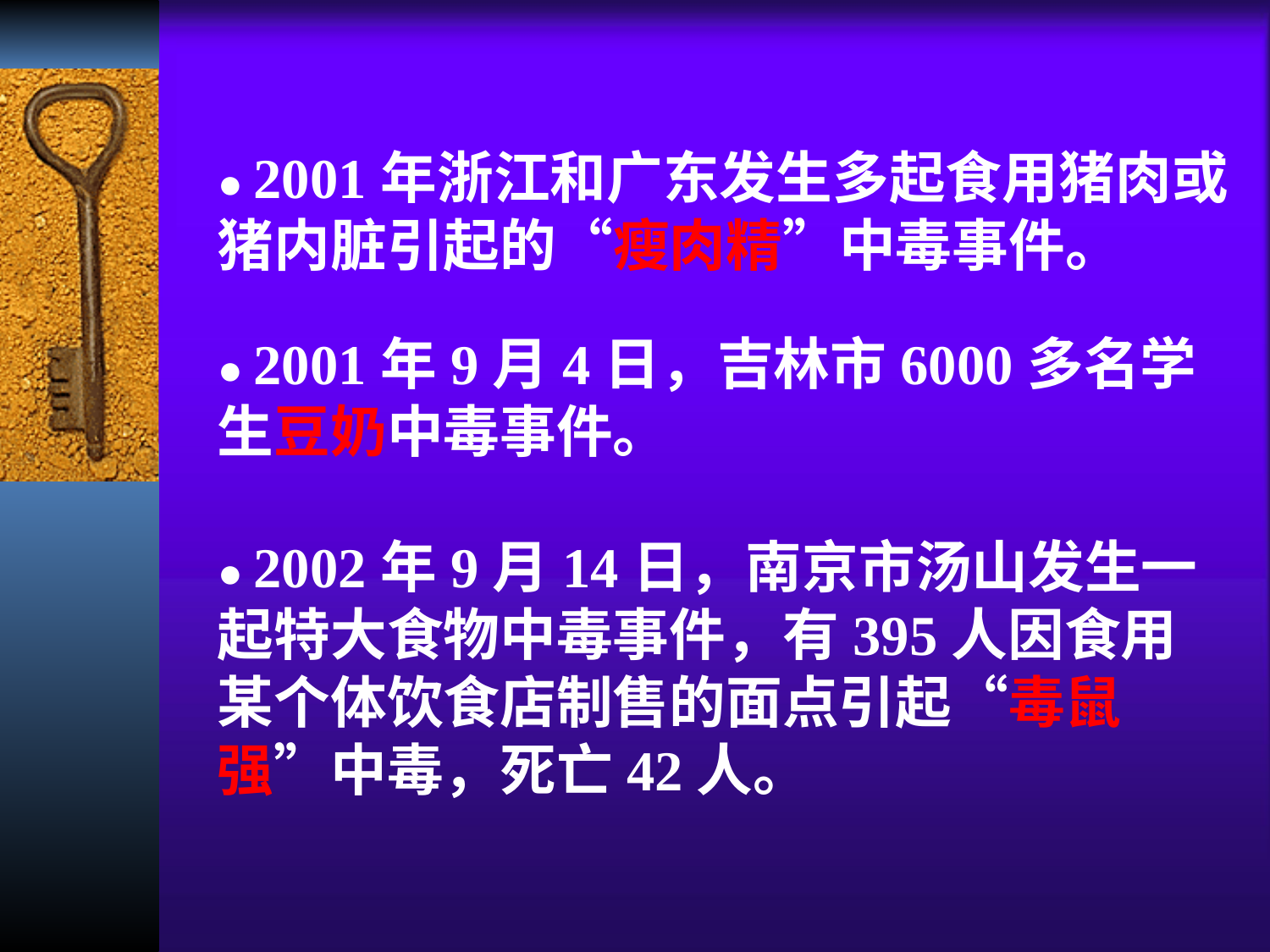

● 2001年浙江和广东发生多起食用猪肉或猪内脏引起的“瘦肉精”中毒事件。

● 2001年9月4日，吉林市6000多名学生豆奶中毒事件。
● 2002年9月14日，南京市汤山发生一起特大食物中毒事件，有395人因食用某个体饮食店制售的面点引起“毒鼠强”中毒，死亡42人。